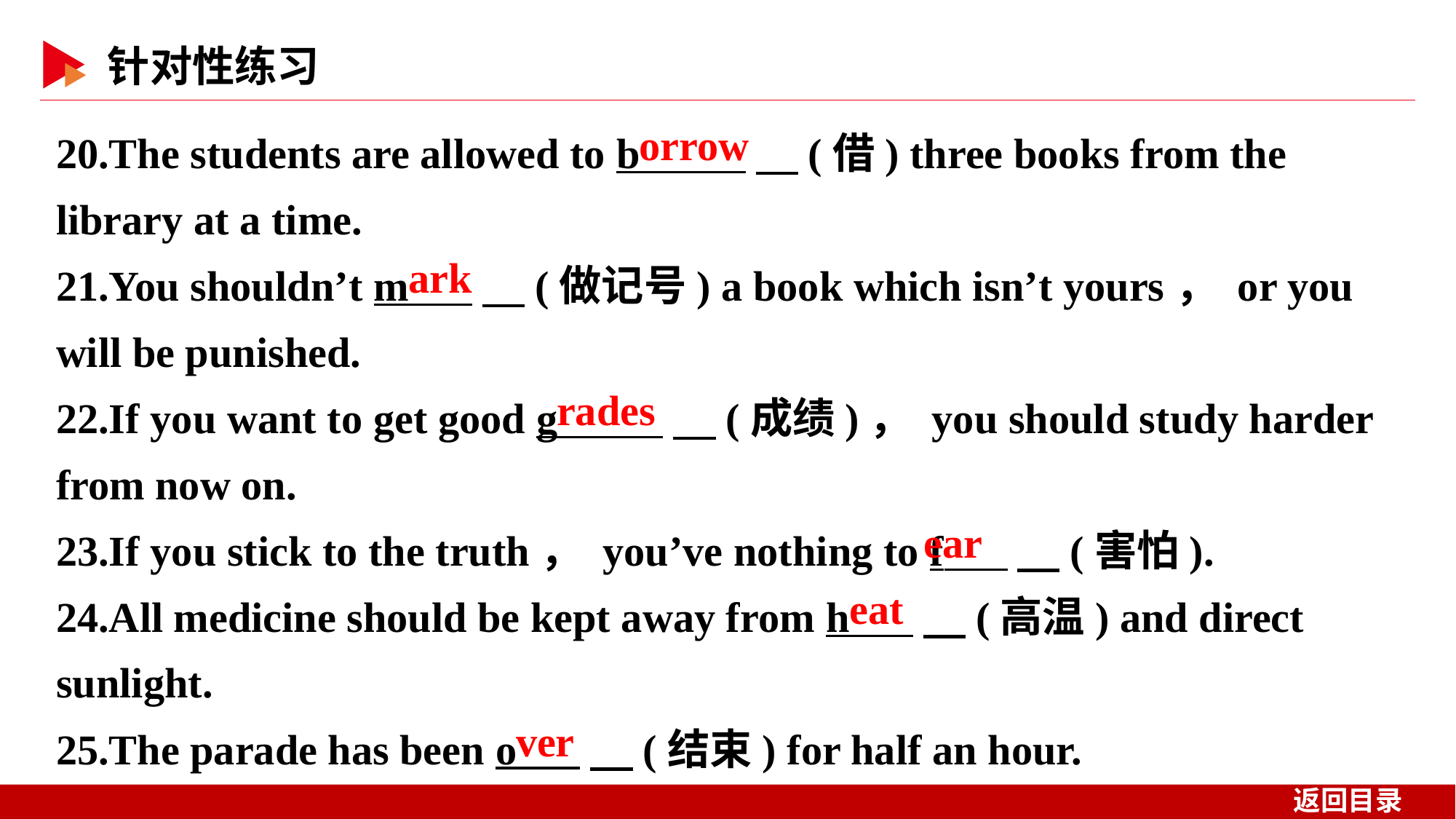

20.The students are allowed to b          　(借) three books from the library at a time.
21.You shouldn’t m      　(做记号) a book which isn’t yours， or you will be punished.
22.If you want to get good g          　(成绩)， you should study harder from now on.
23.If you stick to the truth， you’ve nothing to f      　(害怕).
24.All medicine should be kept away from h      　(高温) and direct sunlight.
25.The parade has been o      　(结束) for half an hour.
orrow
ark
rades
ear
eat
ver